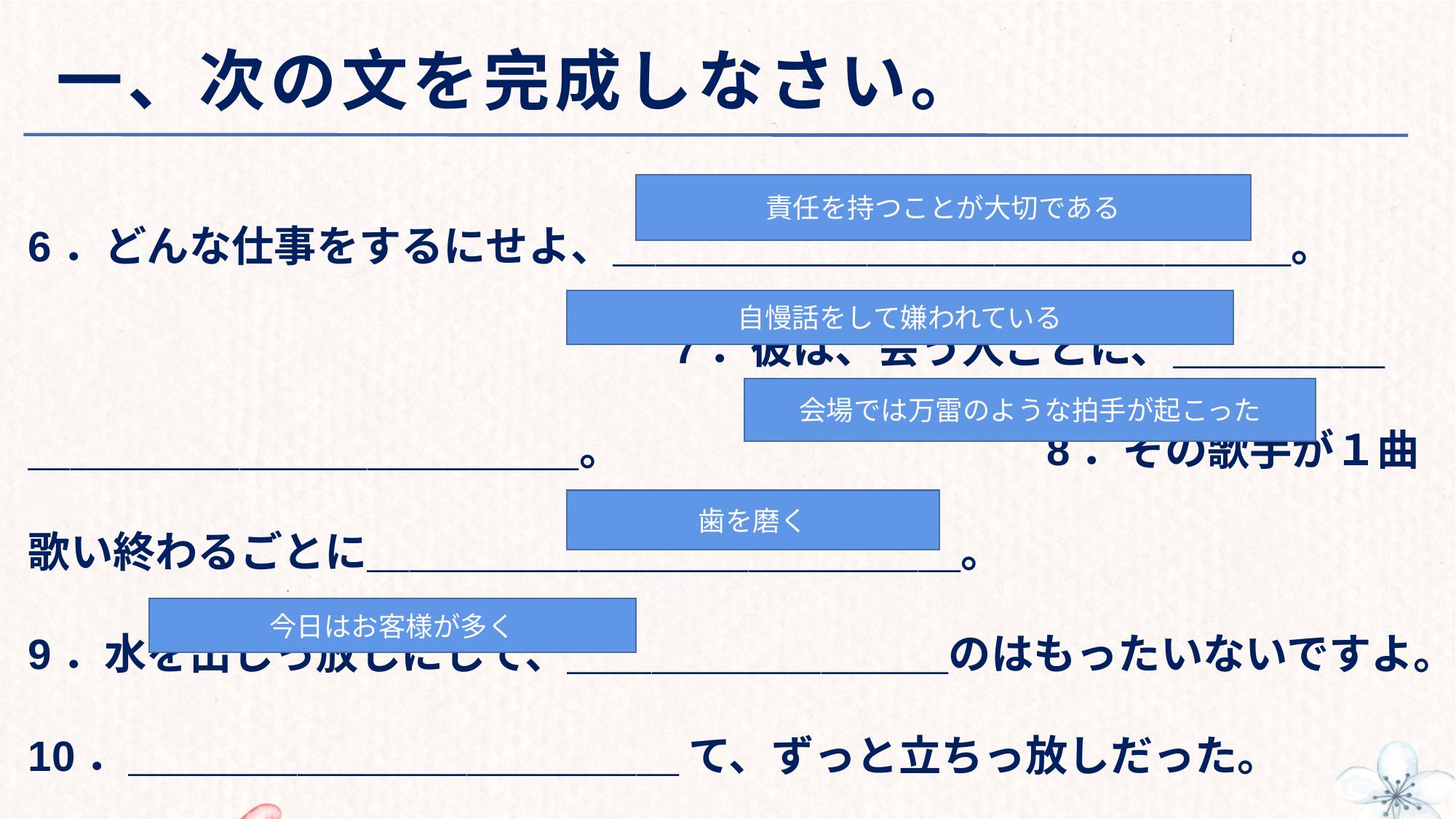

# 一、次の文を完成しなさい。
6．どんな仕事をするにせよ、＿＿＿＿＿＿＿＿＿＿＿＿＿＿＿＿。　　　　　　　　　　　　　　　　　7．彼は、会う人ごとに、＿＿＿＿＿＿＿＿＿＿＿＿＿＿＿＿＿＿。                                           8．その歌手が１曲歌い終わるごとに＿＿＿＿＿＿＿＿＿＿＿＿＿＿。
9．水を出しっ放しにして、＿＿＿＿＿＿＿＿＿のはもったいないですよ。
10．＿＿＿＿＿＿＿＿＿＿＿＿＿ て、ずっと立ちっ放しだった。
責任を持つことが大切である
自慢話をして嫌われている
会場では万雷のような拍手が起こった
歯を磨く
今日はお客様が多く